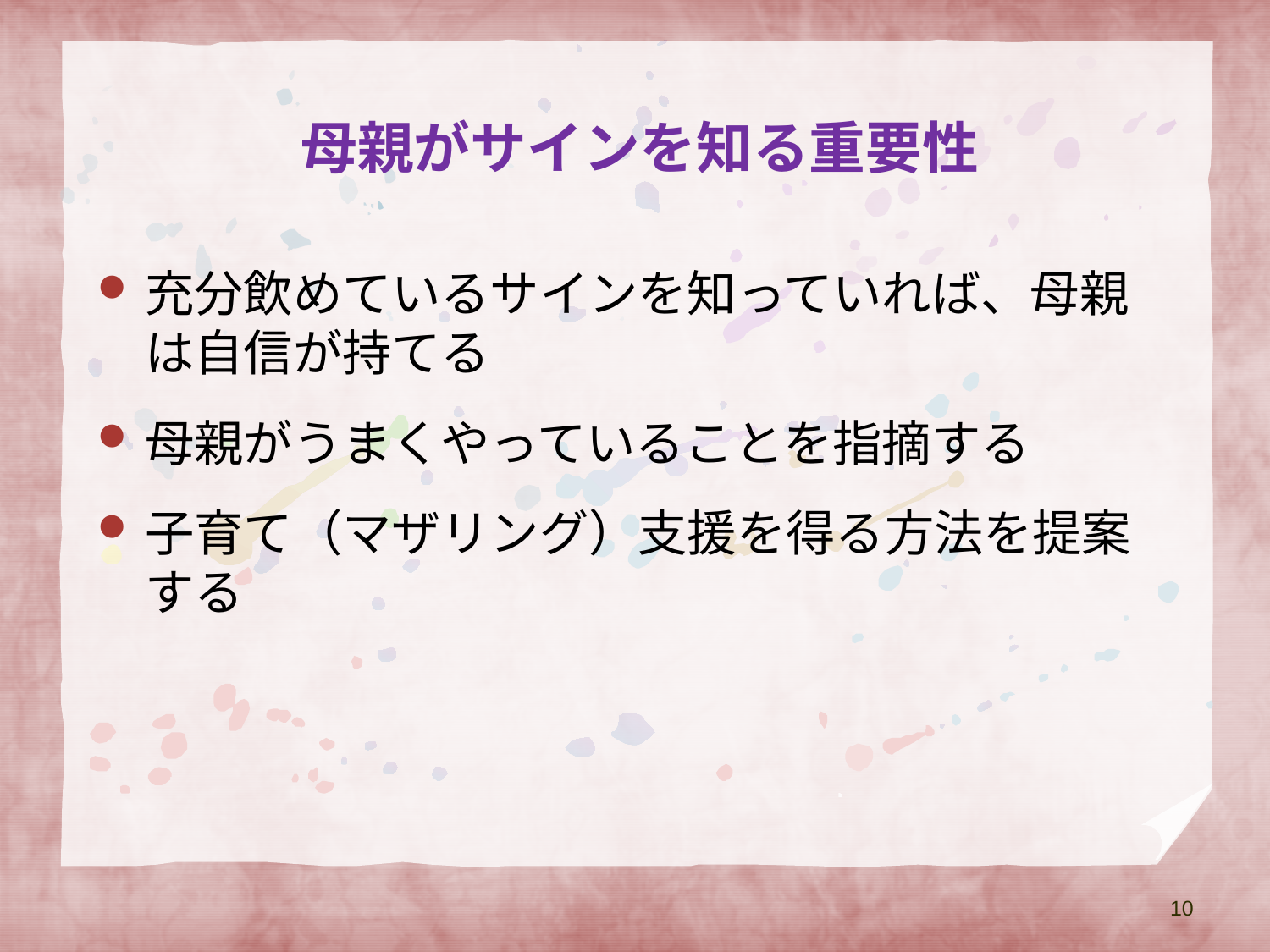

# 母親がサインを知る重要性
充分飲めているサインを知っていれば、母親は自信が持てる
母親がうまくやっていることを指摘する
子育て（マザリング）支援を得る方法を提案する

10